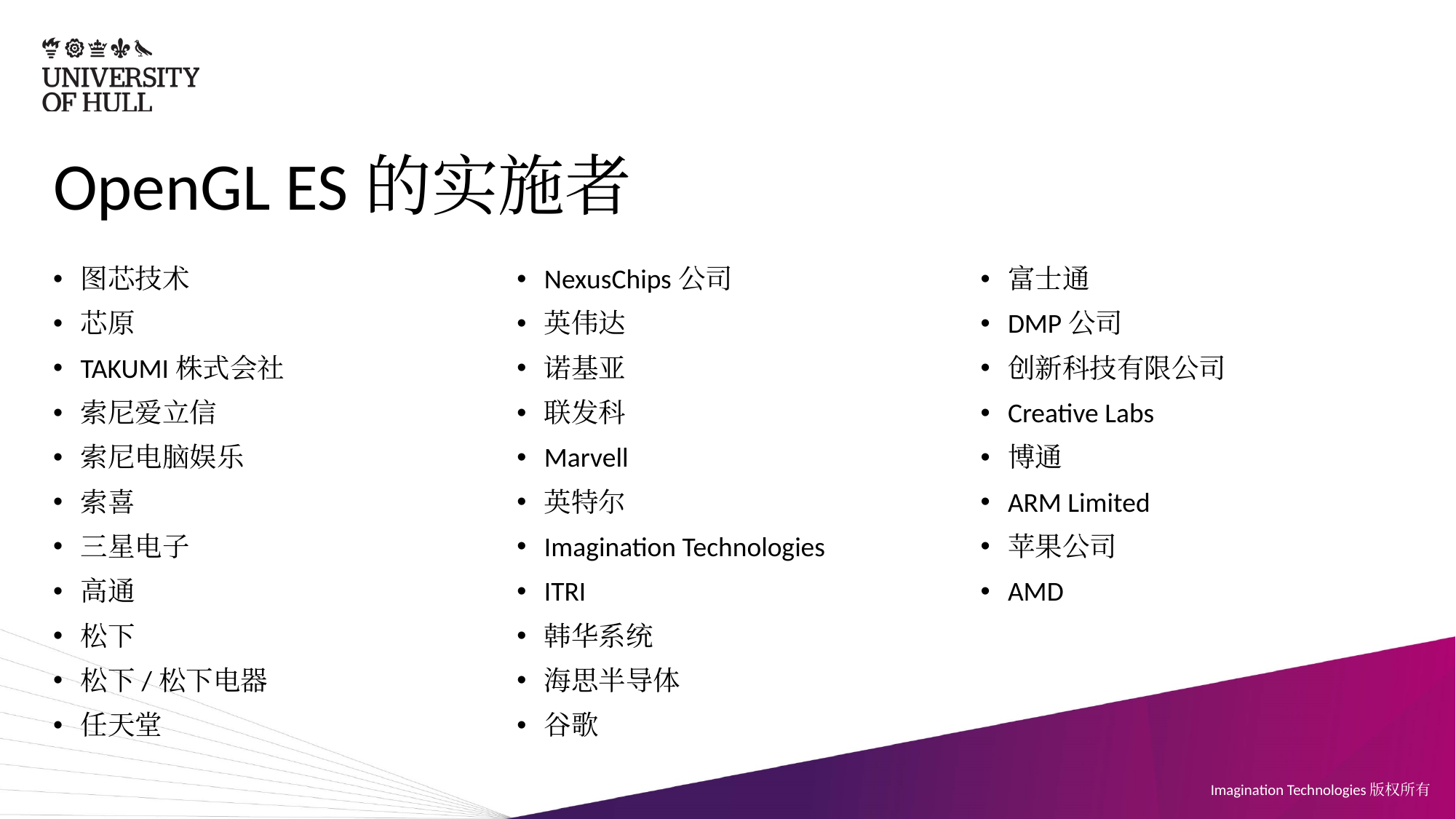

# OpenGL ES的实施者
图芯技术
芯原
TAKUMI株式会社
索尼爱立信
索尼电脑娱乐
索喜
三星电子
高通
松下
松下/松下电器
任天堂
NexusChips公司
英伟达
诺基亚
联发科
Marvell
英特尔
Imagination Technologies
ITRI
韩华系统
海思半导体
谷歌
富士通
DMP公司
创新科技有限公司
Creative Labs
博通
ARM Limited
苹果公司
AMD